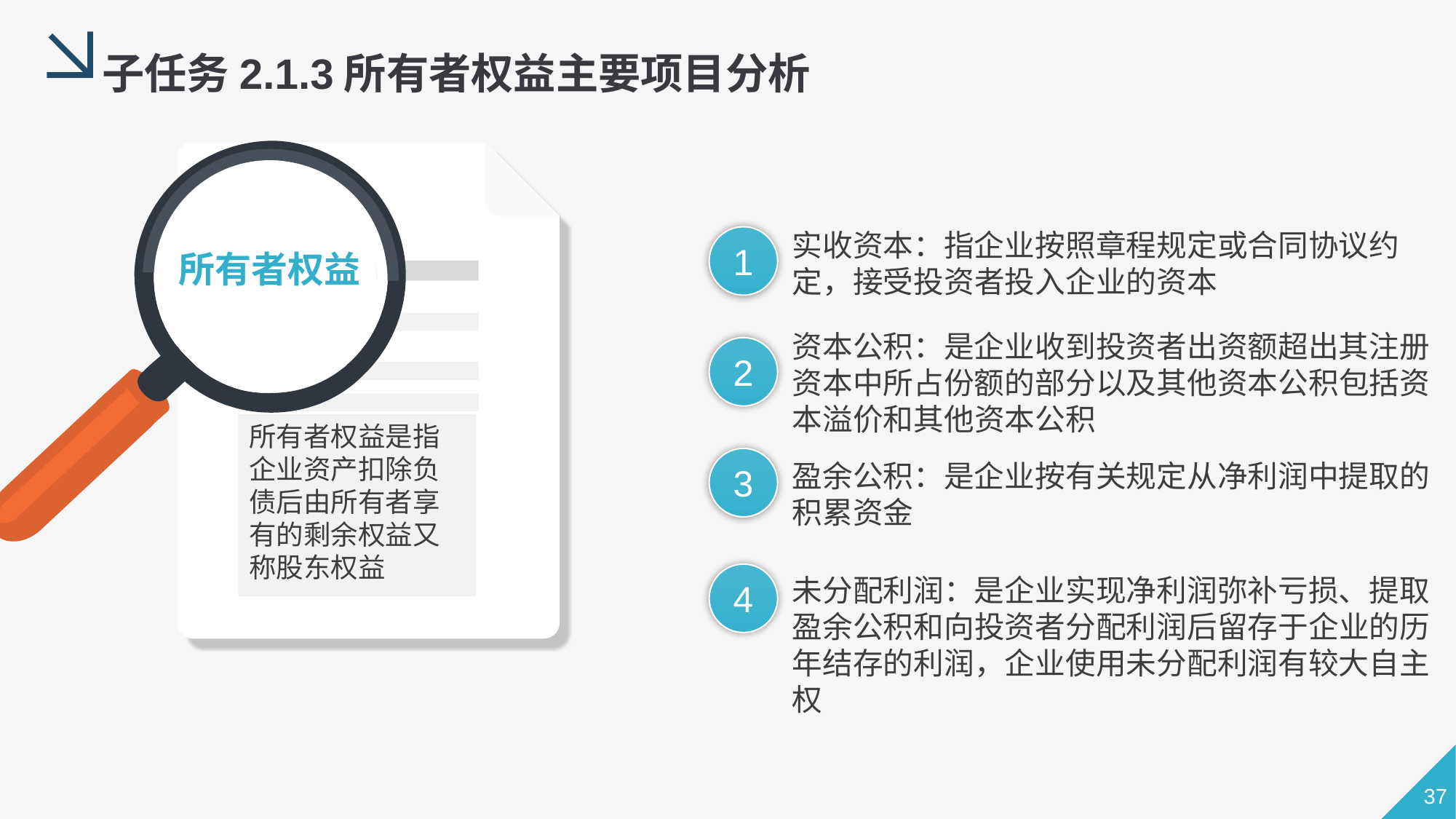

子任务2.1.3所有者权益主要项目分析

所有者权益是指企业资产扣除负债后由所有者享有的剩余权益又称股东权益
实收资本：指企业按照章程规定或合同协议约定，接受投资者投入企业的资本
1
所有者权益
资本公积：是企业收到投资者出资额超出其注册资本中所占份额的部分以及其他资本公积包括资本溢价和其他资本公积
2
3
盈余公积：是企业按有关规定从净利润中提取的积累资金
4
未分配利润：是企业实现净利润弥补亏损、提取盈余公积和向投资者分配利润后留存于企业的历年结存的利润，企业使用未分配利润有较大自主权